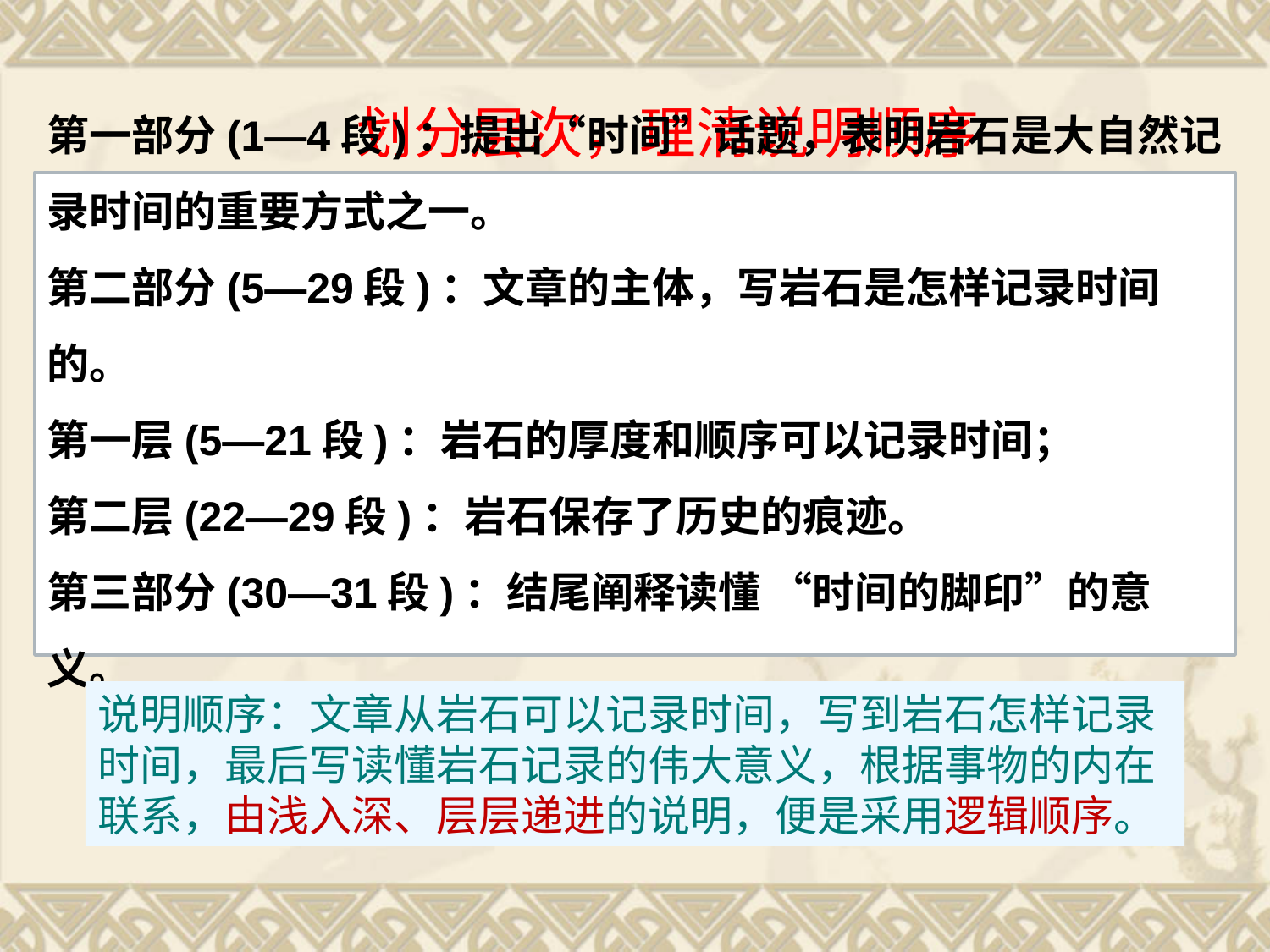

划分层次，理清说明顺序
第一部分(1—4段)：提出“时间”话题，表明岩石是大自然记录时间的重要方式之一。
第二部分(5—29段)：文章的主体，写岩石是怎样记录时间的。
第一层(5—21段)：岩石的厚度和顺序可以记录时间；
第二层(22—29段)：岩石保存了历史的痕迹。
第三部分(30—31段)：结尾阐释读懂 “时间的脚印”的意义。

说明顺序：文章从岩石可以记录时间，写到岩石怎样记录时间，最后写读懂岩石记录的伟大意义，根据事物的内在联系，由浅入深、层层递进的说明，便是采用逻辑顺序。